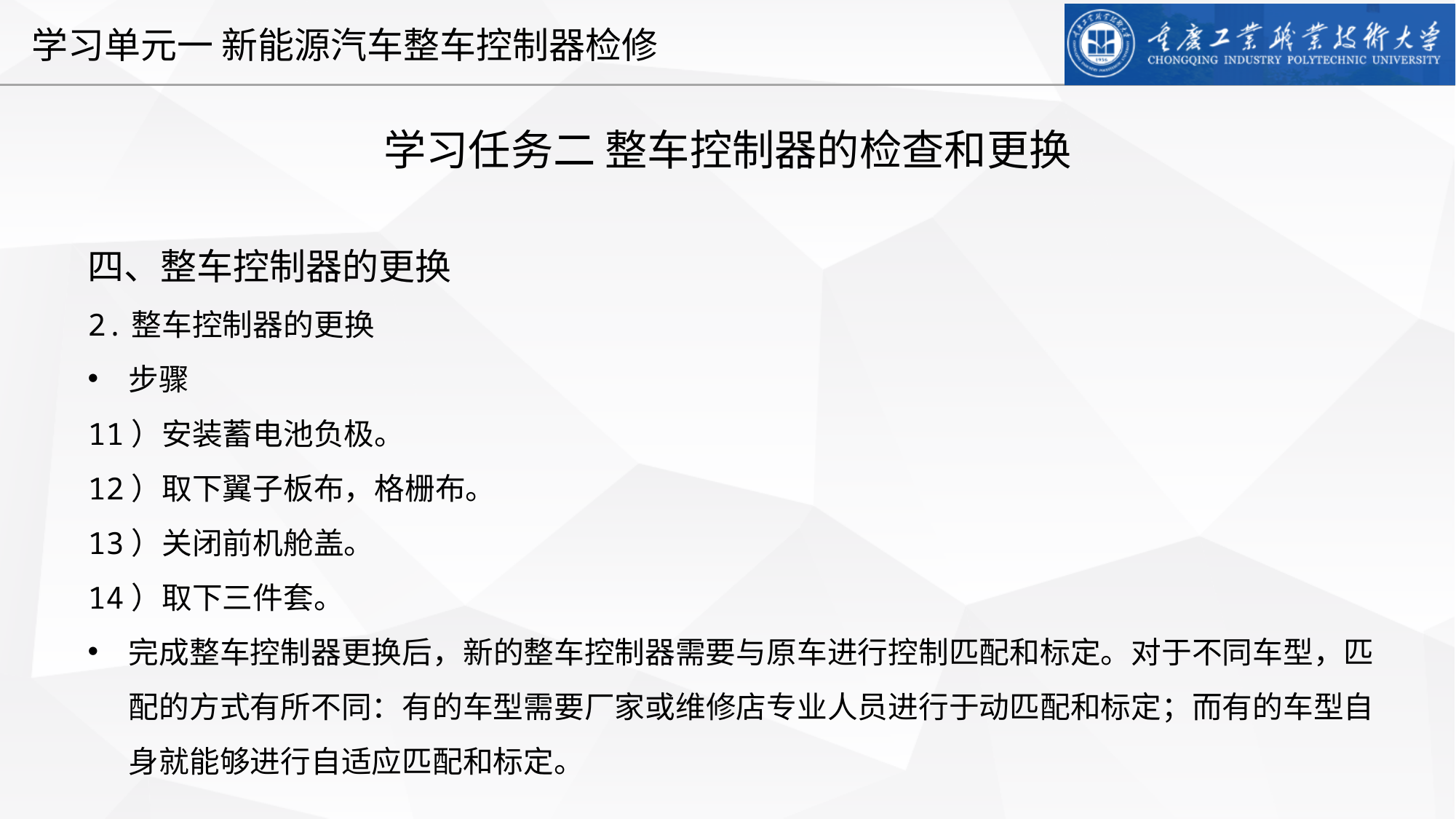

学习任务二 整车控制器的检查和更换
四、整车控制器的更换
2.整车控制器的更换
步骤
11）安装蓄电池负极。
12）取下翼子板布，格栅布。
13）关闭前机舱盖。
14）取下三件套。
完成整车控制器更换后，新的整车控制器需要与原车进行控制匹配和标定。对于不同车型，匹配的方式有所不同：有的车型需要厂家或维修店专业人员进行于动匹配和标定；而有的车型自身就能够进行自适应匹配和标定。